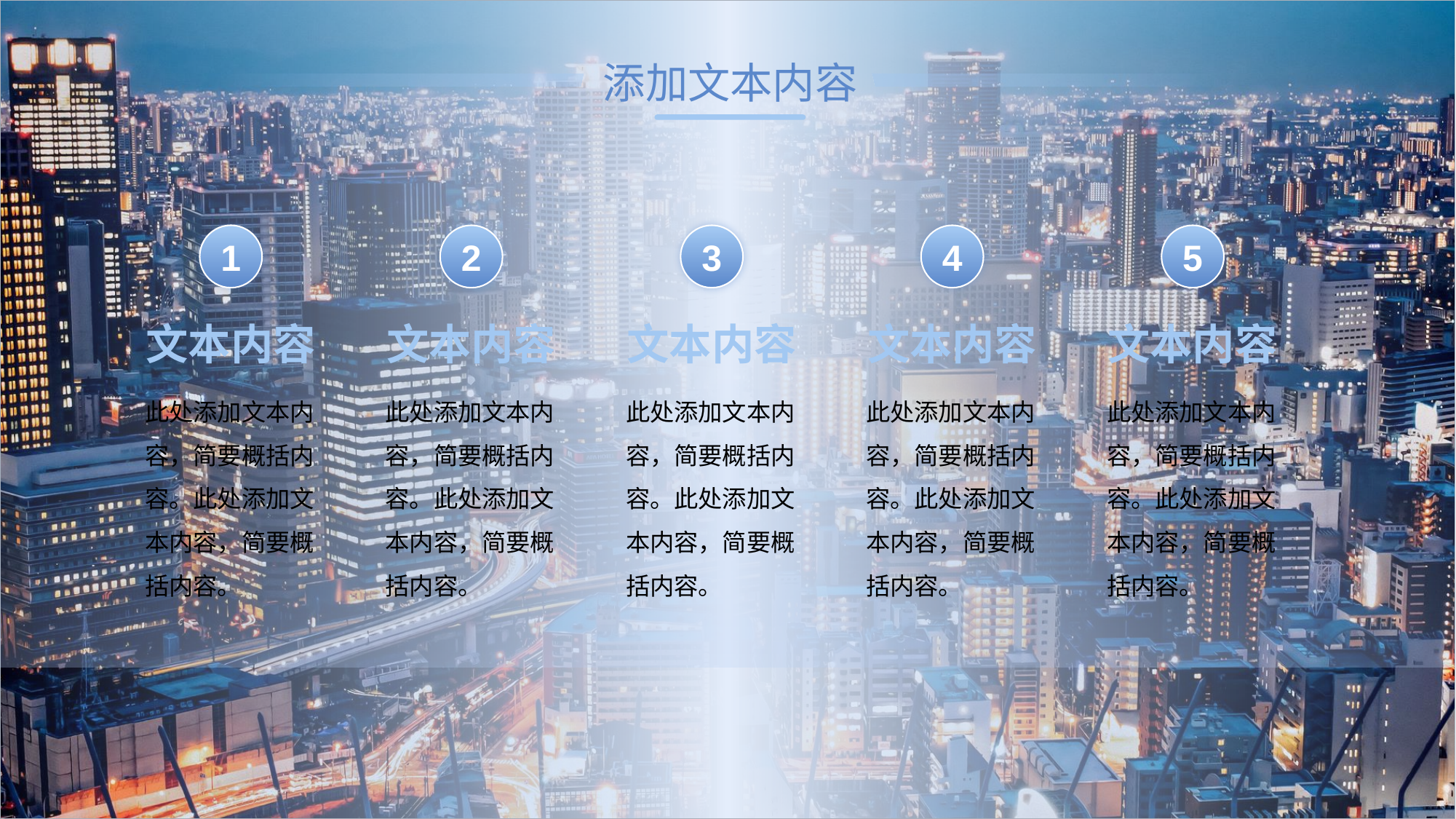

添加文本内容

1
2
3
4
5
文本内容
文本内容
文本内容
文本内容
文本内容

此处添加文本内容，简要概括内容。此处添加文本内容，简要概括内容。
此处添加文本内容，简要概括内容。此处添加文本内容，简要概括内容。
此处添加文本内容，简要概括内容。此处添加文本内容，简要概括内容。
此处添加文本内容，简要概括内容。此处添加文本内容，简要概括内容。
此处添加文本内容，简要概括内容。此处添加文本内容，简要概括内容。